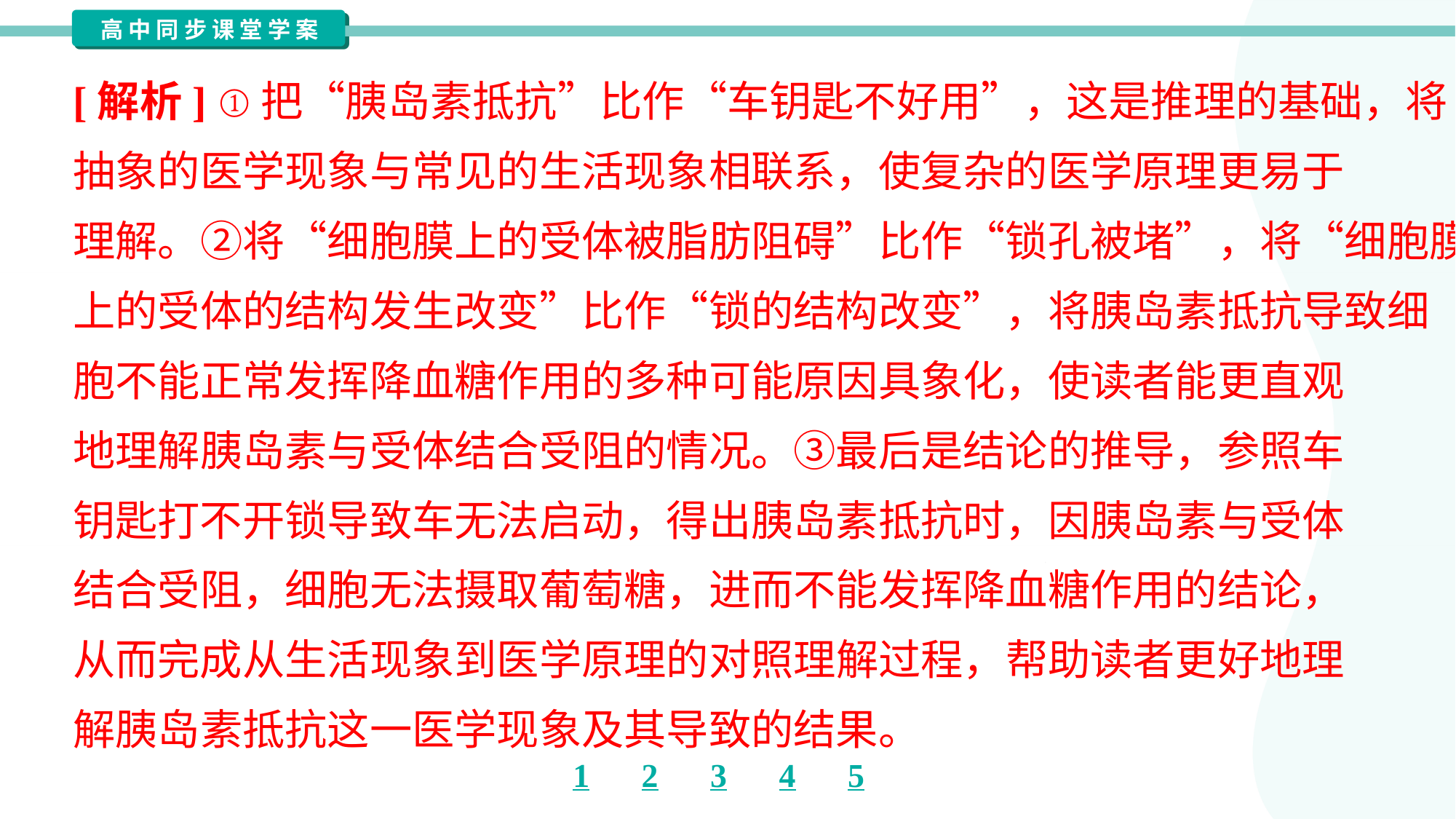

[解析] ①把“胰岛素抵抗”比作“车钥匙不好用”，这是推理的基础，将
抽象的医学现象与常见的生活现象相联系，使复杂的医学原理更易于
理解。②将“细胞膜上的受体被脂肪阻碍”比作“锁孔被堵”，将“细胞膜
上的受体的结构发生改变”比作“锁的结构改变”，将胰岛素抵抗导致细
胞不能正常发挥降血糖作用的多种可能原因具象化，使读者能更直观
地理解胰岛素与受体结合受阻的情况。③最后是结论的推导，参照车
钥匙打不开锁导致车无法启动，得出胰岛素抵抗时，因胰岛素与受体
结合受阻，细胞无法摄取葡萄糖，进而不能发挥降血糖作用的结论，
从而完成从生活现象到医学原理的对照理解过程，帮助读者更好地理
解胰岛素抵抗这一医学现象及其导致的结果。